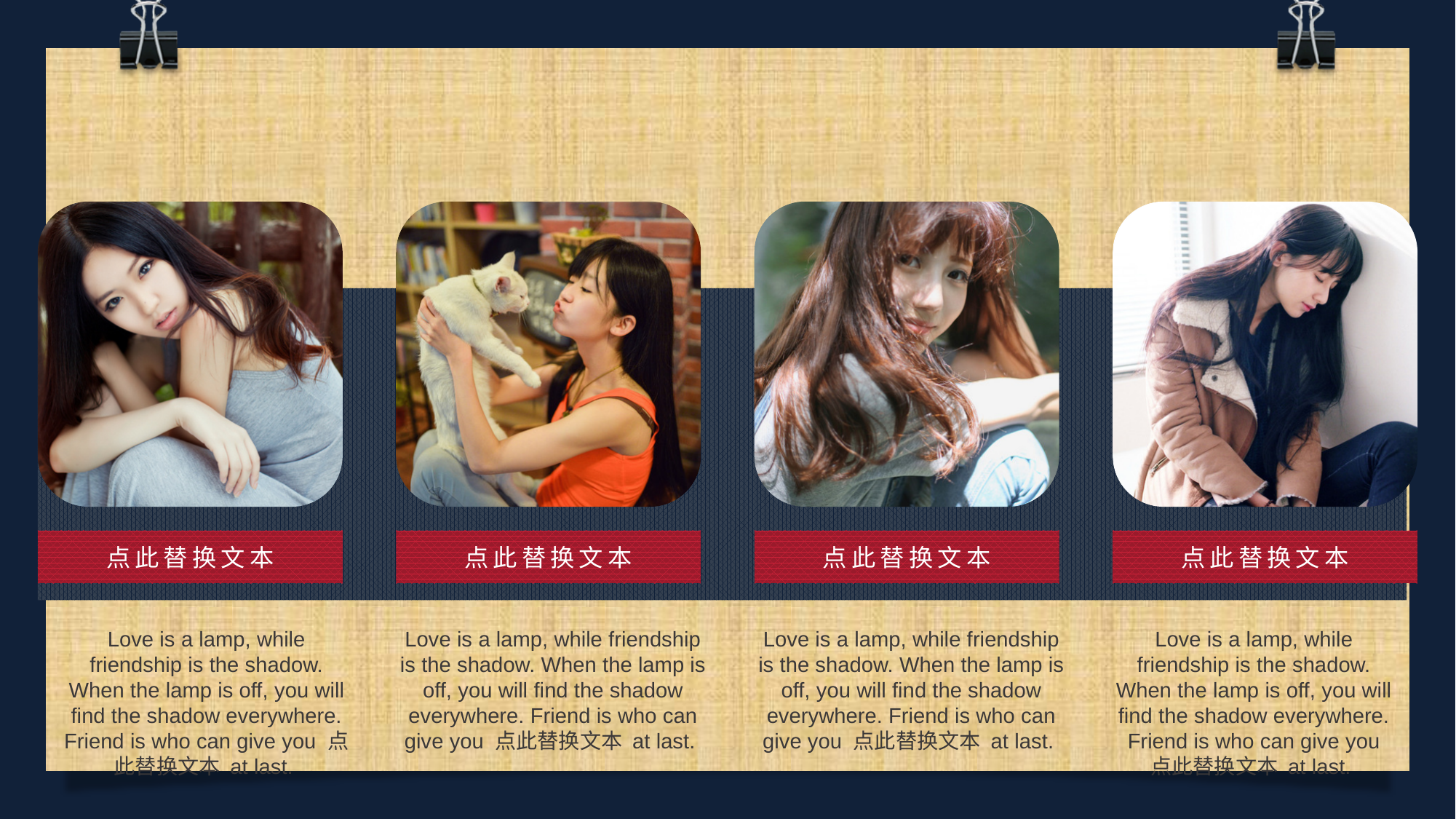

点此替换文本
点此替换文本
点此替换文本
点此替换文本
Love is a lamp, while friendship is the shadow. When the lamp is off, you will find the shadow everywhere. Friend is who can give you 点此替换文本 at last.
Love is a lamp, while friendship is the shadow. When the lamp is off, you will find the shadow everywhere. Friend is who can give you 点此替换文本 at last.
Love is a lamp, while friendship is the shadow. When the lamp is off, you will find the shadow everywhere. Friend is who can give you 点此替换文本 at last.
Love is a lamp, while friendship is the shadow. When the lamp is off, you will find the shadow everywhere. Friend is who can give you 点此替换文本 at last.